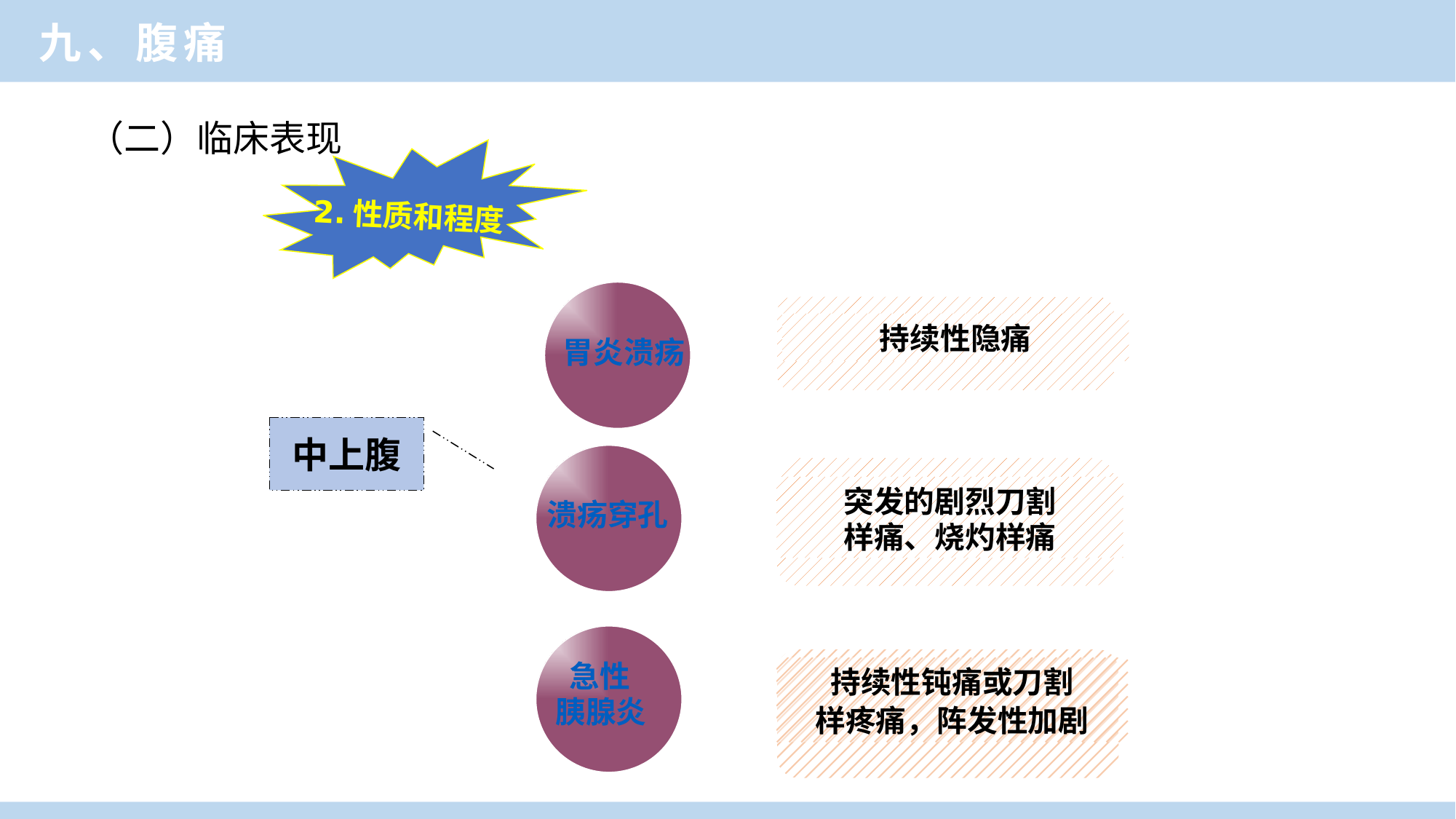

临床医学概论
九、腹痛
（二）临床表现
2.性质和程度

胃炎溃疡

持续性隐痛
中上腹

溃疡穿孔

突发的剧烈刀割
样痛、烧灼样痛

 急性
胰腺炎

持续性钝痛或刀割
样疼痛，阵发性加剧
临床医学概论